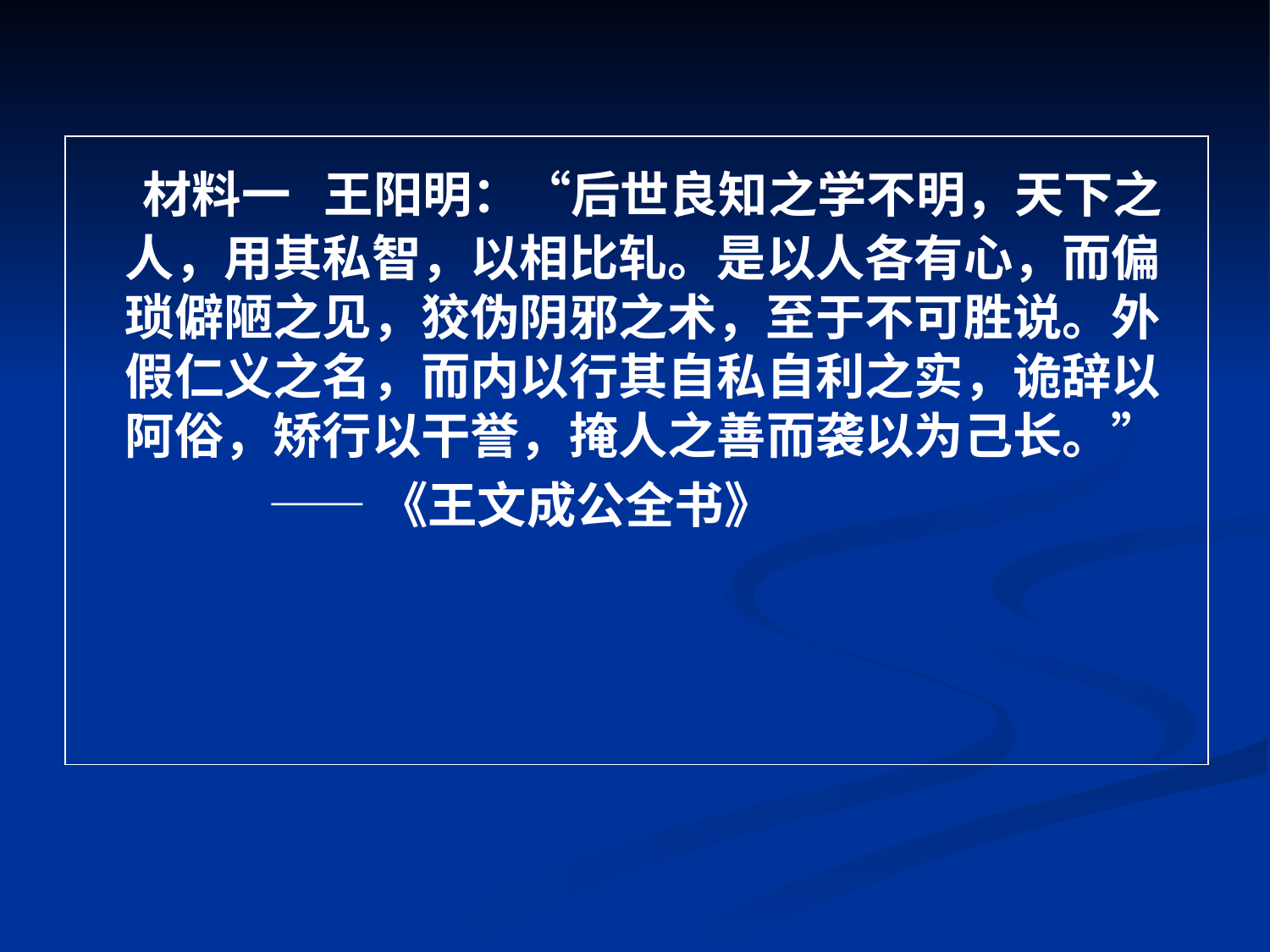

材料一   王阳明：“后世良知之学不明，天下之人，用其私智，以相比轧。是以人各有心，而偏琐僻陋之见，狡伪阴邪之术，至于不可胜说。外假仁义之名，而内以行其自私自利之实，诡辞以阿俗，矫行以干誉，掩人之善而袭以为己长。”
                 ——《王文成公全书》